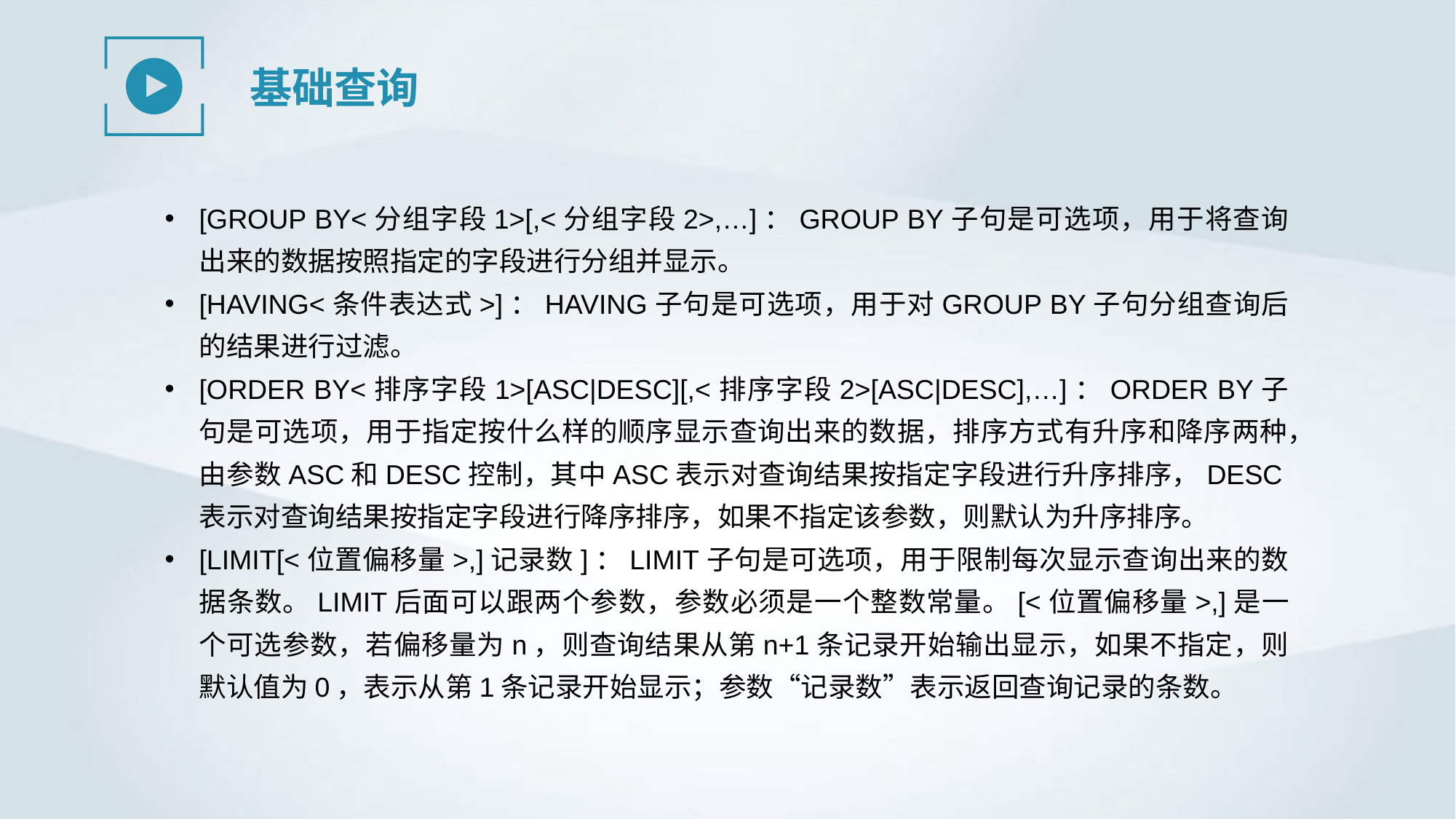

基础查询
[GROUP BY<分组字段1>[,<分组字段2>,…]：GROUP BY子句是可选项，用于将查询出来的数据按照指定的字段进行分组并显示。
[HAVING<条件表达式>]：HAVING子句是可选项，用于对GROUP BY子句分组查询后的结果进行过滤。
[ORDER BY<排序字段1>[ASC|DESC][,<排序字段2>[ASC|DESC],…]：ORDER BY子句是可选项，用于指定按什么样的顺序显示查询出来的数据，排序方式有升序和降序两种，由参数ASC和DESC控制，其中ASC表示对查询结果按指定字段进行升序排序，DESC表示对查询结果按指定字段进行降序排序，如果不指定该参数，则默认为升序排序。
[LIMIT[<位置偏移量>,]记录数]：LIMIT子句是可选项，用于限制每次显示查询出来的数据条数。LIMIT后面可以跟两个参数，参数必须是一个整数常量。[<位置偏移量>,]是一个可选参数，若偏移量为n，则查询结果从第n+1条记录开始输出显示，如果不指定，则默认值为0，表示从第1条记录开始显示；参数“记录数”表示返回查询记录的条数。